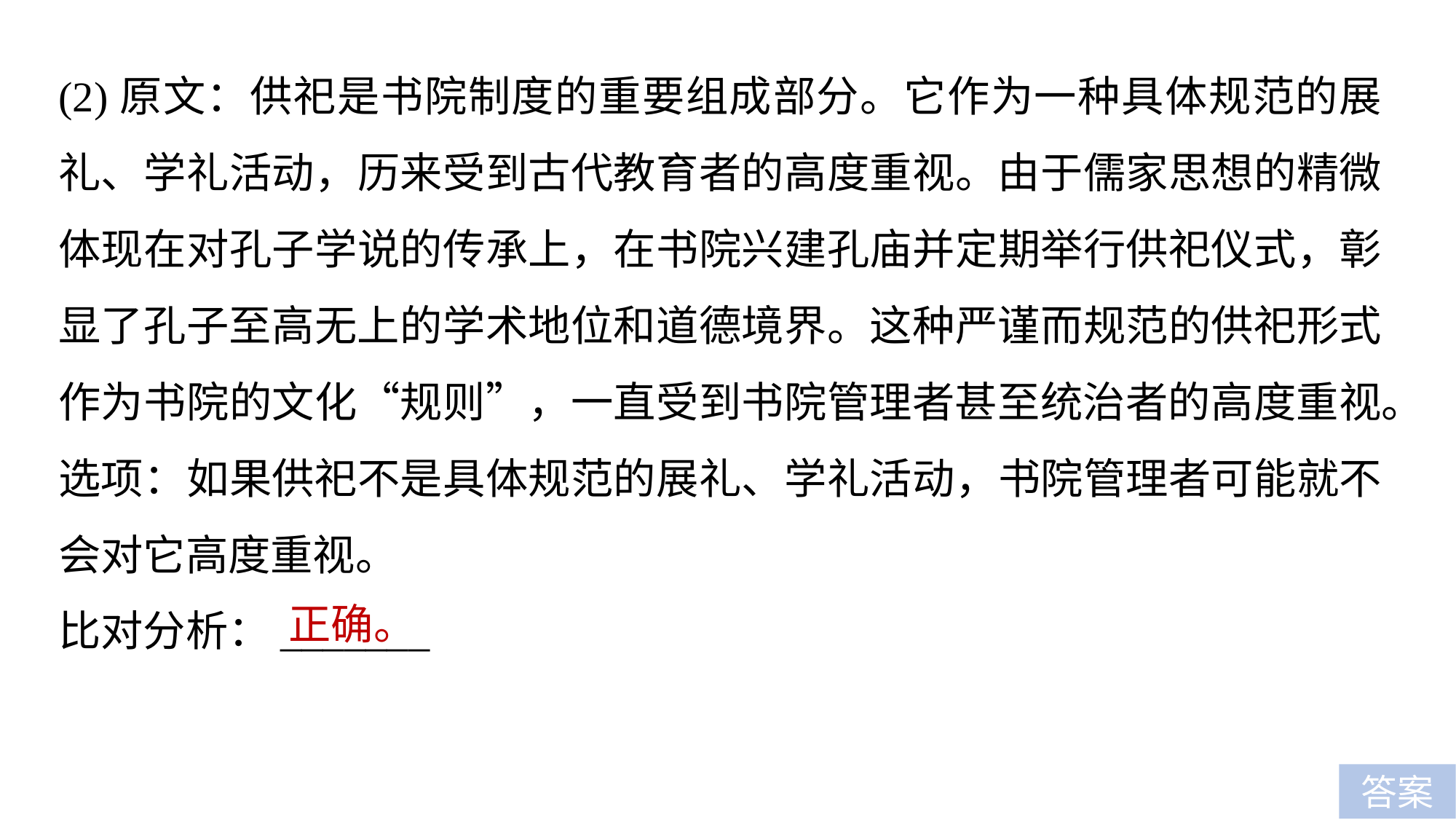

(2)原文：供祀是书院制度的重要组成部分。它作为一种具体规范的展礼、学礼活动，历来受到古代教育者的高度重视。由于儒家思想的精微体现在对孔子学说的传承上，在书院兴建孔庙并定期举行供祀仪式，彰显了孔子至高无上的学术地位和道德境界。这种严谨而规范的供祀形式作为书院的文化“规则”，一直受到书院管理者甚至统治者的高度重视。
选项：如果供祀不是具体规范的展礼、学礼活动，书院管理者可能就不会对它高度重视。
比对分析：_______
正确。
答案